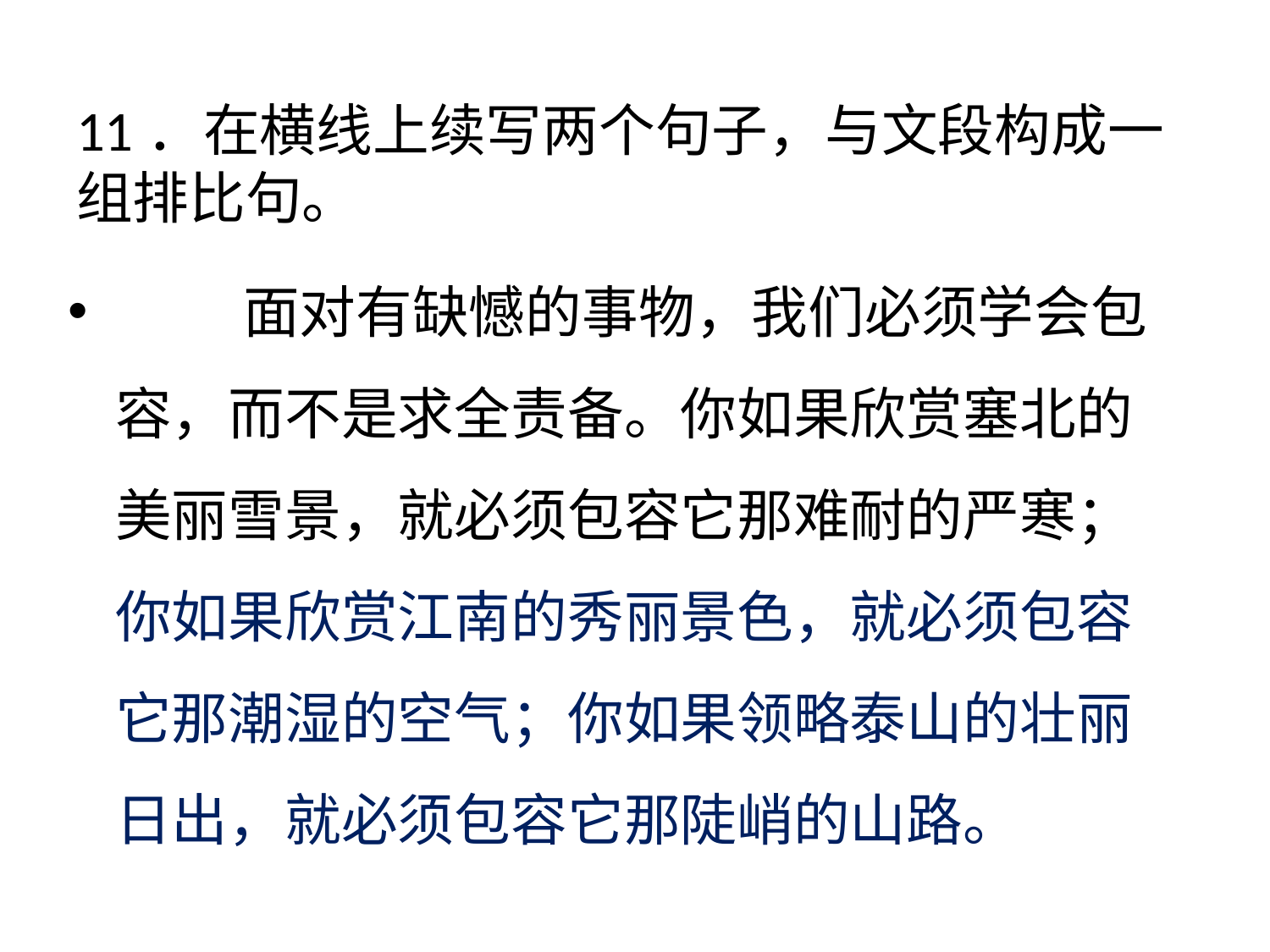

# 11．在横线上续写两个句子，与文段构成一组排比句。
         面对有缺憾的事物，我们必须学会包容，而不是求全责备。你如果欣赏塞北的美丽雪景，就必须包容它那难耐的严寒；你如果欣赏江南的秀丽景色，就必须包容它那潮湿的空气；你如果领略泰山的壮丽日出，就必须包容它那陡峭的山路。